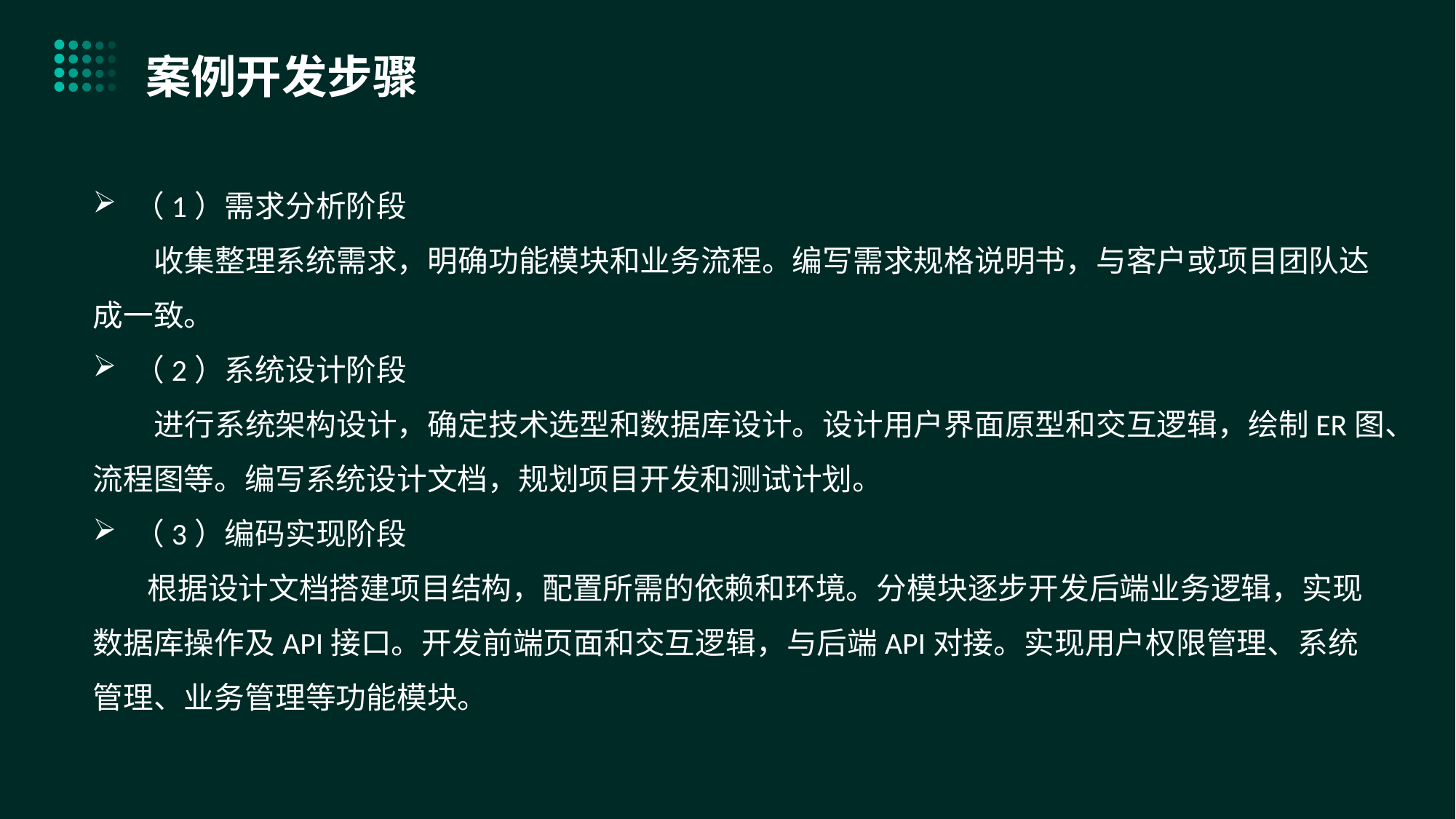

案例开发步骤

（1）需求分析阶段
        收集整理系统需求，明确功能模块和业务流程。编写需求规格说明书，与客户或项目团队达成一致。
（2）系统设计阶段
        进行系统架构设计，确定技术选型和数据库设计。设计用户界面原型和交互逻辑，绘制ER图、流程图等。编写系统设计文档，规划项目开发和测试计划。
（3）编码实现阶段
       根据设计文档搭建项目结构，配置所需的依赖和环境。分模块逐步开发后端业务逻辑，实现数据库操作及API接口。开发前端页面和交互逻辑，与后端API对接。实现用户权限管理、系统管理、业务管理等功能模块。